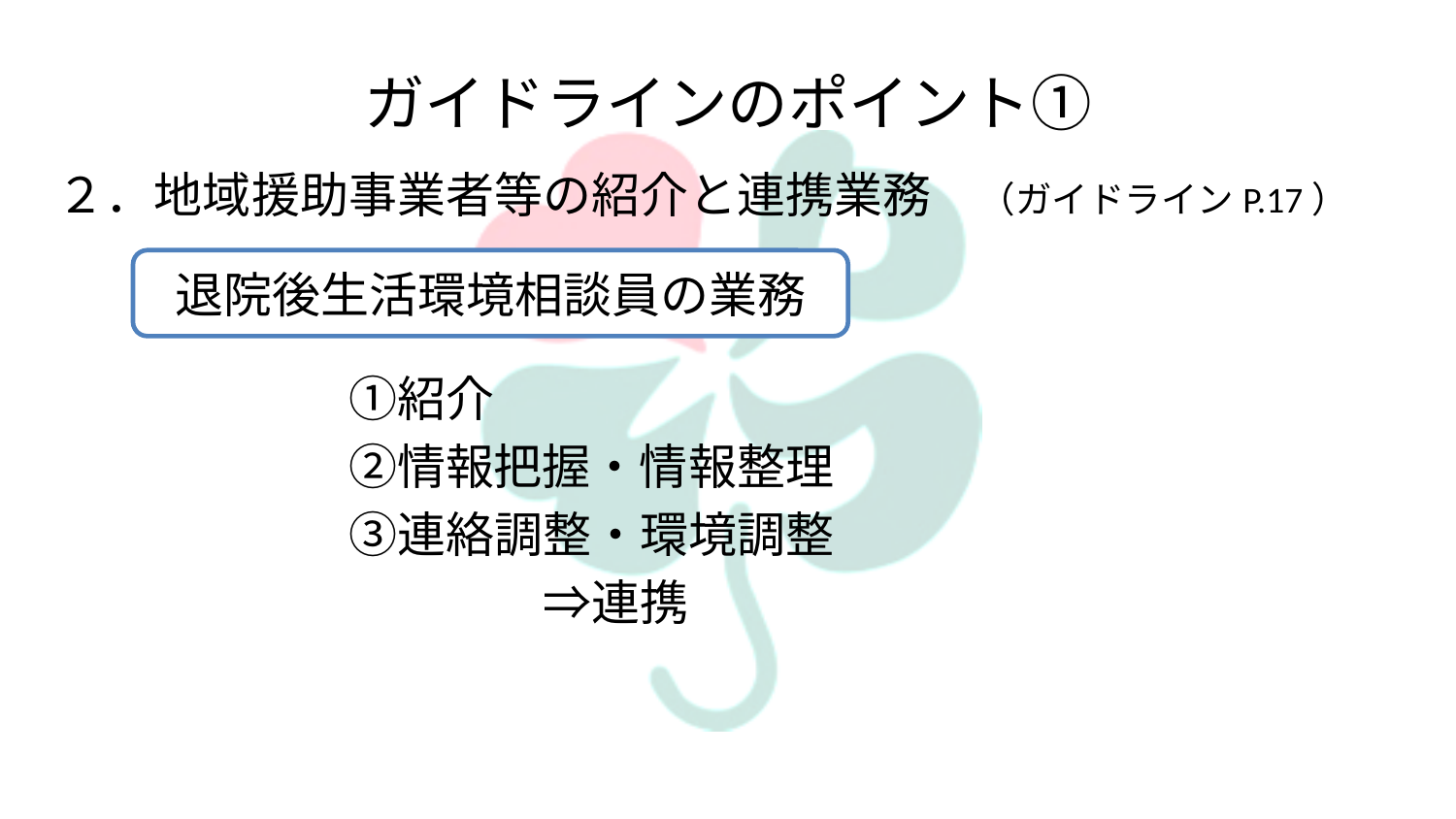

# ガイドラインのポイント①
２．地域援助事業者等の紹介と連携業務　（ガイドラインP.17）

　　　　　　①紹介
　　　　　　②情報把握・情報整理
　　　　　　③連絡調整・環境調整
　　　　　　　　　　⇒連携
退院後生活環境相談員の業務